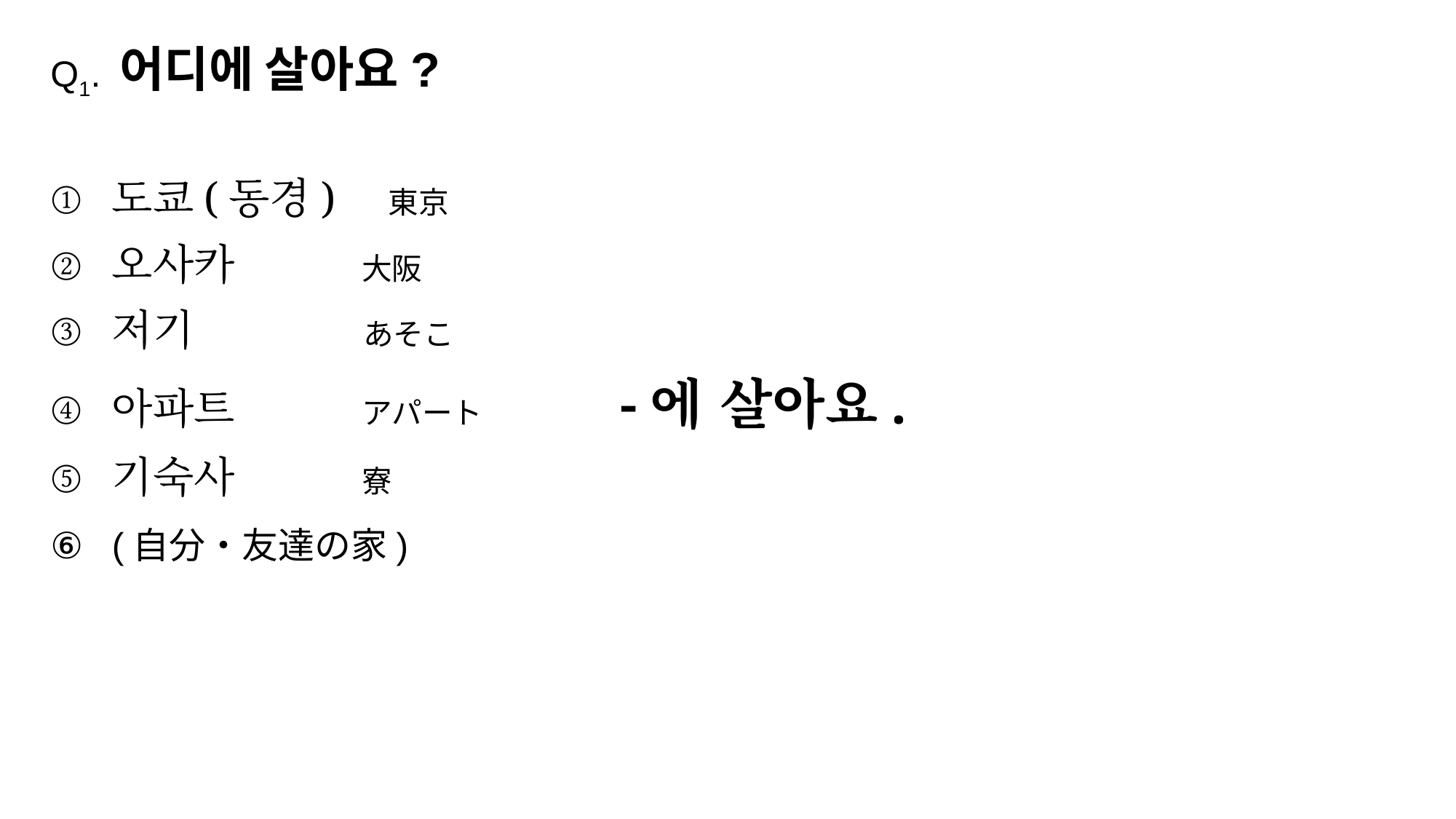

# Q1. 어디에 살아요?

도쿄(동경)　東京
오사카　　　大阪
저기　　　　あそこ
아파트　　　アパート　　　-에 살아요.
기숙사　　　寮
(自分・友達の家)